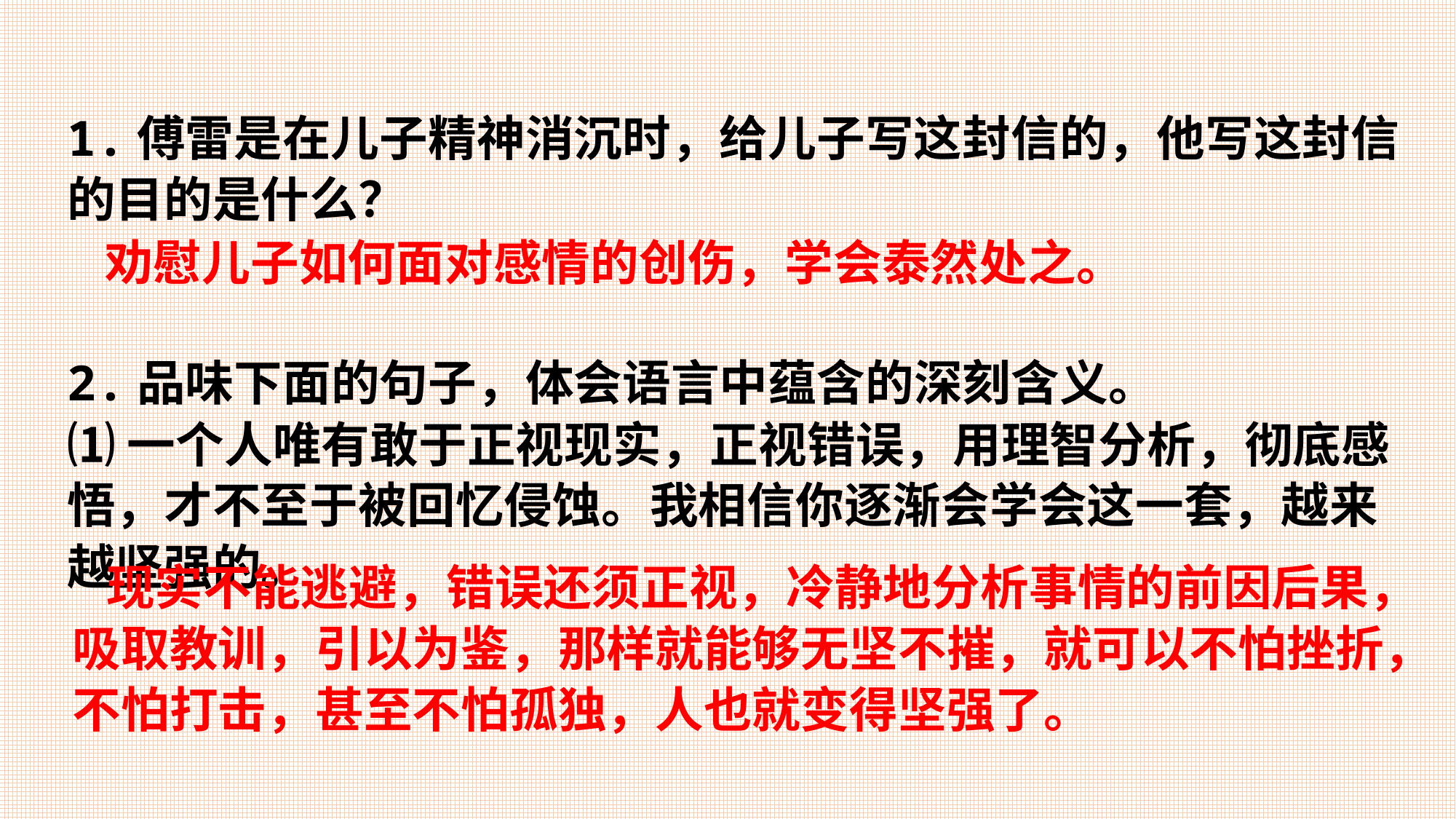

1.傅雷是在儿子精神消沉时，给儿子写这封信的，他写这封信的目的是什么？

2.品味下面的句子，体会语言中蕴含的深刻含义。
⑴一个人唯有敢于正视现实，正视错误，用理智分析，彻底感悟，才不至于被回忆侵蚀。我相信你逐渐会学会这一套，越来越坚强的。
  劝慰儿子如何面对感情的创伤，学会泰然处之。
  现实不能逃避，错误还须正视，冷静地分析事情的前因后果，吸取教训，引以为鉴，那样就能够无坚不摧，就可以不怕挫折，不怕打击，甚至不怕孤独，人也就变得坚强了。